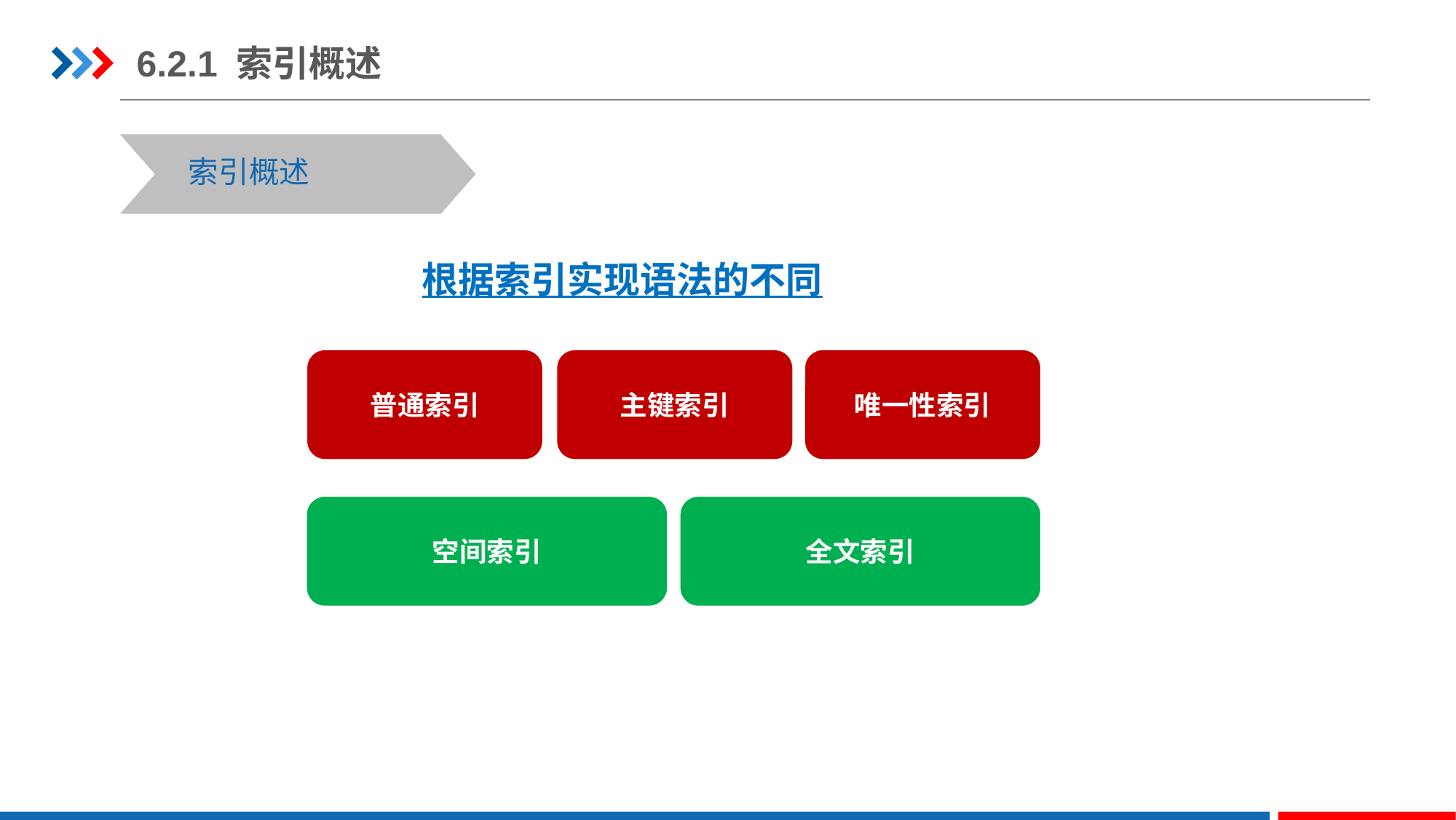

6.2.1 索引概述

  索引概述

根据索引实现语法的不同
普通索引
主键索引
唯一性索引
空间索引
全文索引